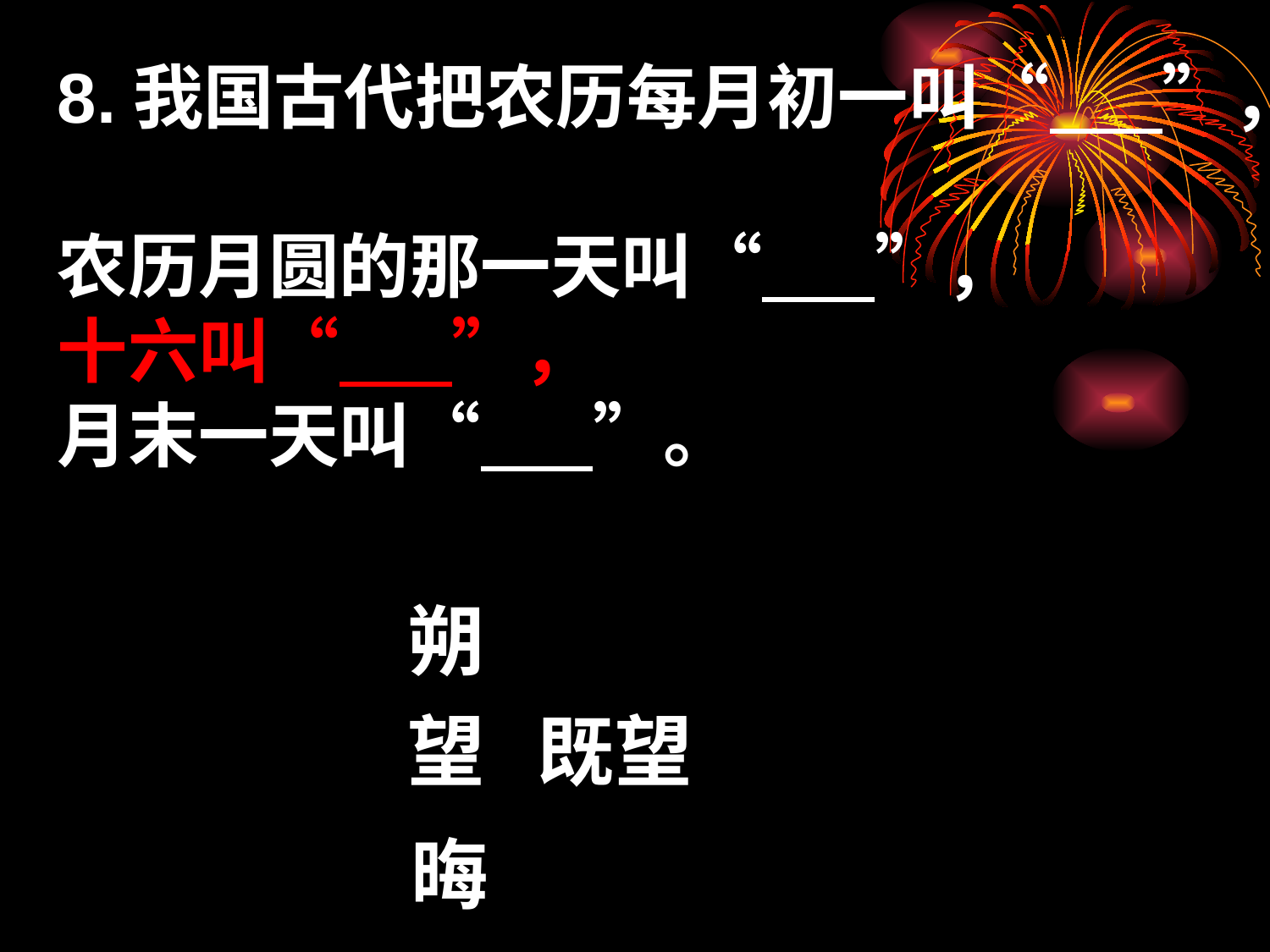

8.我国古代把农历每月初一叫“       ”，
农历月圆的那一天叫“       ”，
十六叫“       ”，
月末一天叫“       ”。

朔
望   既望
晦